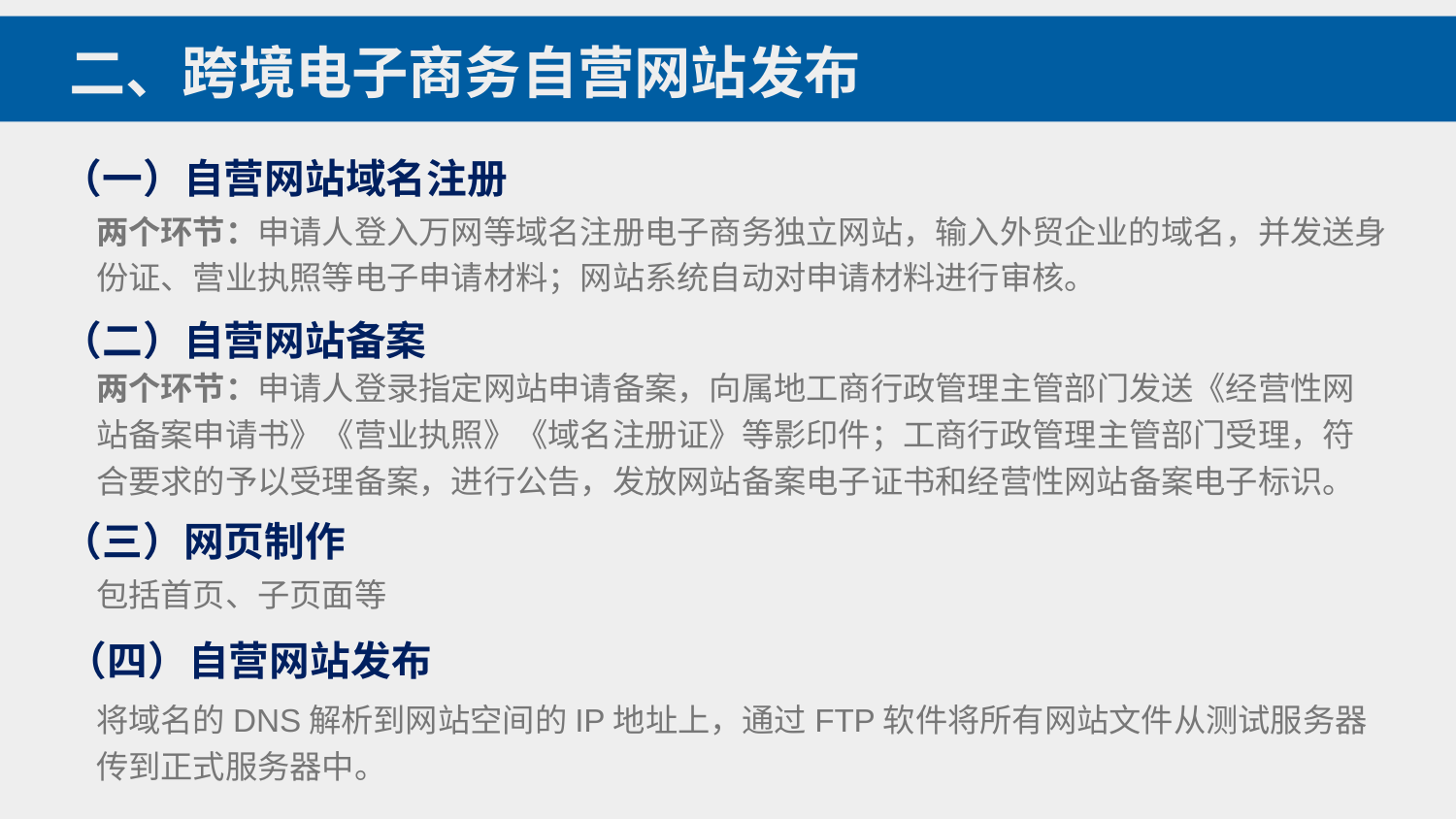

二、跨境电子商务自营网站发布
（一）自营网站域名注册
两个环节：申请人登入万网等域名注册电子商务独立网站，输入外贸企业的域名，并发送身份证、营业执照等电子申请材料；网站系统自动对申请材料进行审核。
（二）自营网站备案
两个环节：申请人登录指定网站申请备案，向属地工商行政管理主管部门发送《经营性网站备案申请书》《营业执照》《域名注册证》等影印件；工商行政管理主管部门受理，符合要求的予以受理备案，进行公告，发放网站备案电子证书和经营性网站备案电子标识。
（三）网页制作
包括首页、子页面等
（四）自营网站发布
将域名的DNS解析到网站空间的IP地址上，通过FTP软件将所有网站文件从测试服务器传到正式服务器中。